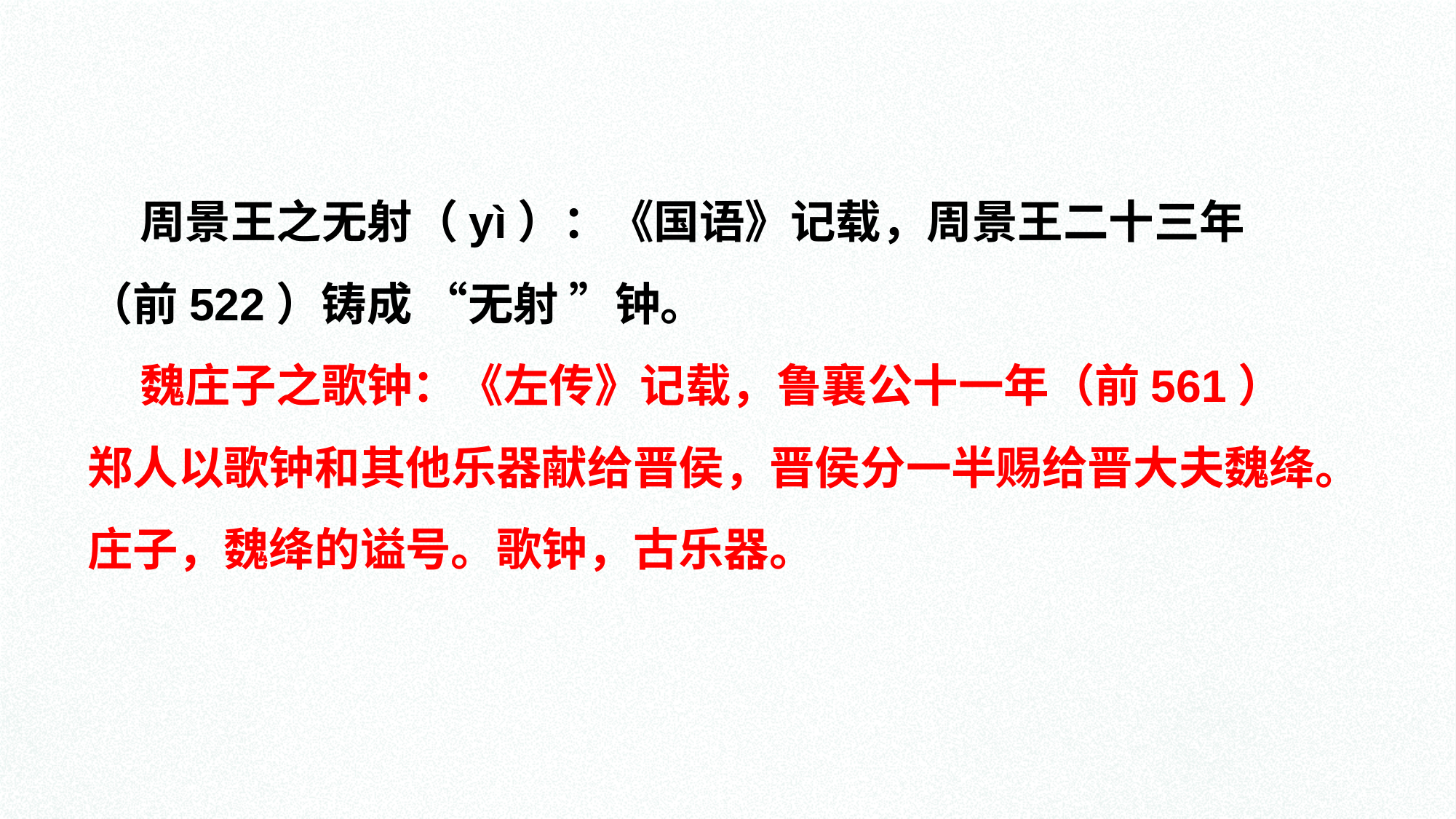

周景王之无射（yì）：《国语》记载，周景王二十三年（前522）铸成 “无射 ”钟。
    魏庄子之歌钟：《左传》记载，鲁襄公十一年（前561）郑人以歌钟和其他乐器献给晋侯，晋侯分一半赐给晋大夫魏绛。庄子，魏绛的谥号。歌钟，古乐器。